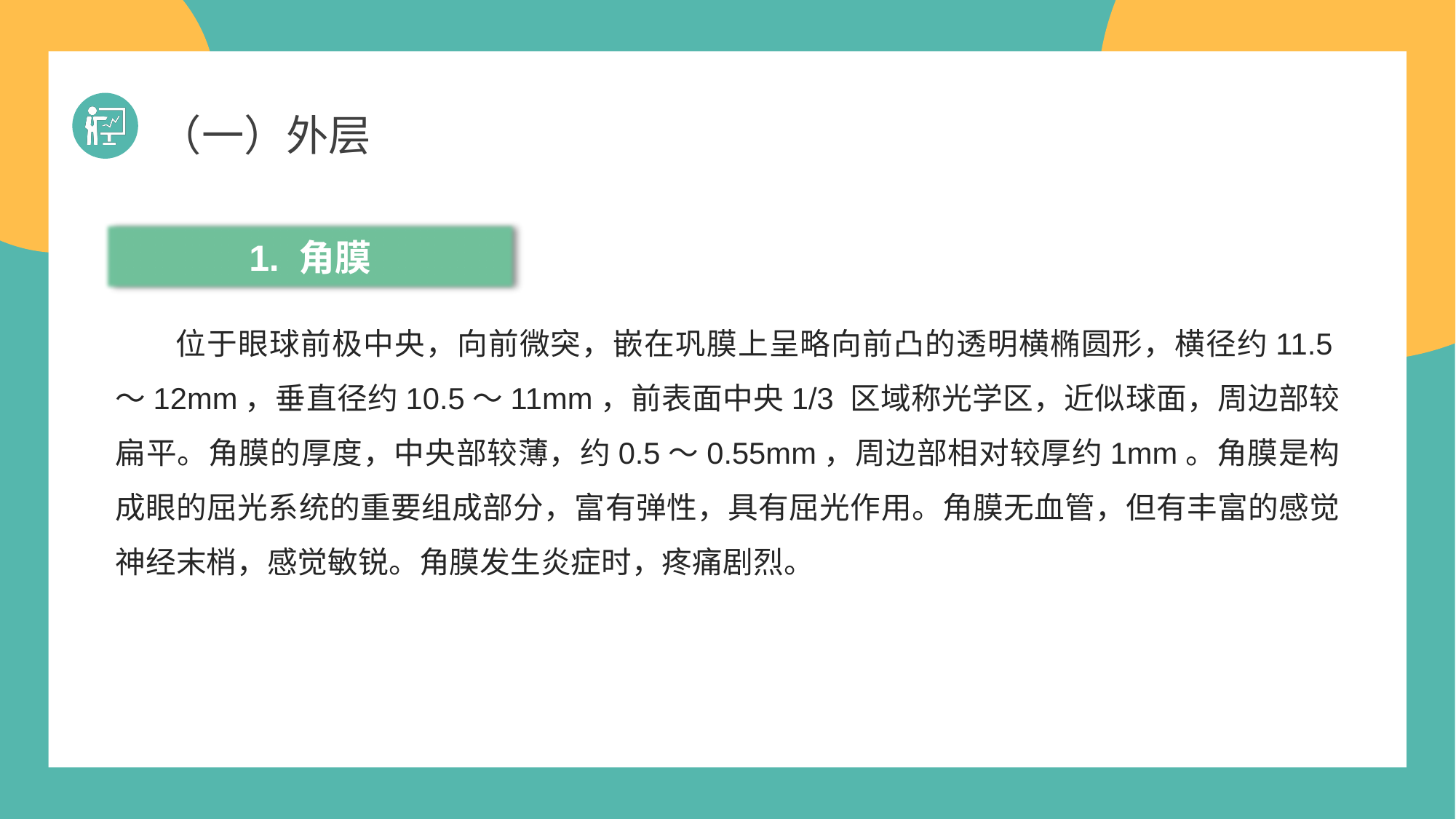

（一）外层
1. 角膜
位于眼球前极中央，向前微突，嵌在巩膜上呈略向前凸的透明横椭圆形，横径约11.5～12mm，垂直径约10.5～11mm，前表面中央1/3 区域称光学区，近似球面，周边部较扁平。角膜的厚度，中央部较薄，约0.5～0.55mm，周边部相对较厚约1mm。角膜是构成眼的屈光系统的重要组成部分，富有弹性，具有屈光作用。角膜无血管，但有丰富的感觉神经末梢，感觉敏锐。角膜发生炎症时，疼痛剧烈。